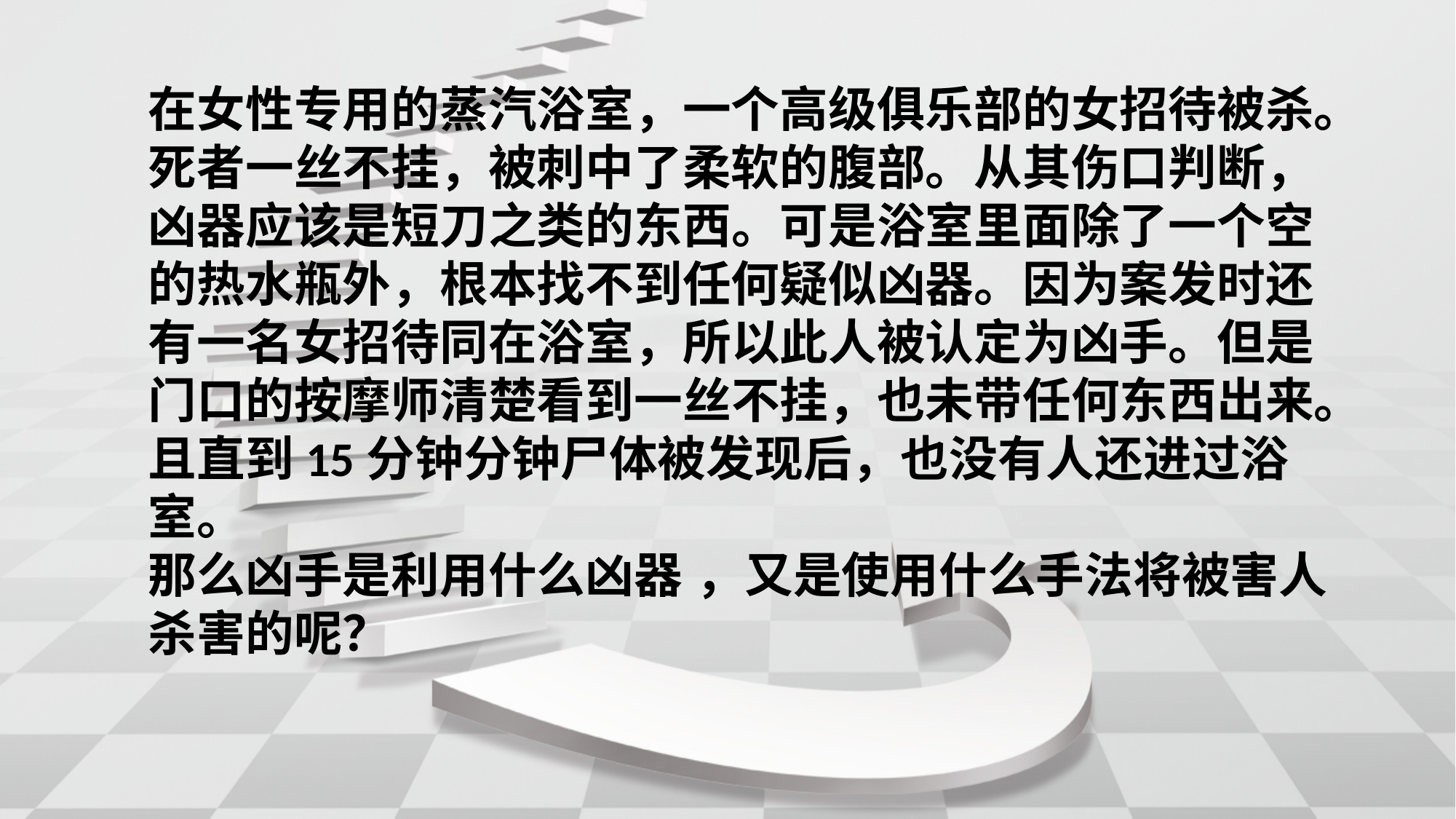

在女性专用的蒸汽浴室，一个高级俱乐部的女招待被杀。死者一丝不挂，被刺中了柔软的腹部。从其伤口判断，凶器应该是短刀之类的东西。可是浴室里面除了一个空的热水瓶外，根本找不到任何疑似凶器。因为案发时还有一名女招待同在浴室，所以此人被认定为凶手。但是门口的按摩师清楚看到一丝不挂，也未带任何东西出来。且直到15分钟分钟尸体被发现后，也没有人还进过浴室。
那么凶手是利用什么凶器 ，又是使用什么手法将被害人杀害的呢？